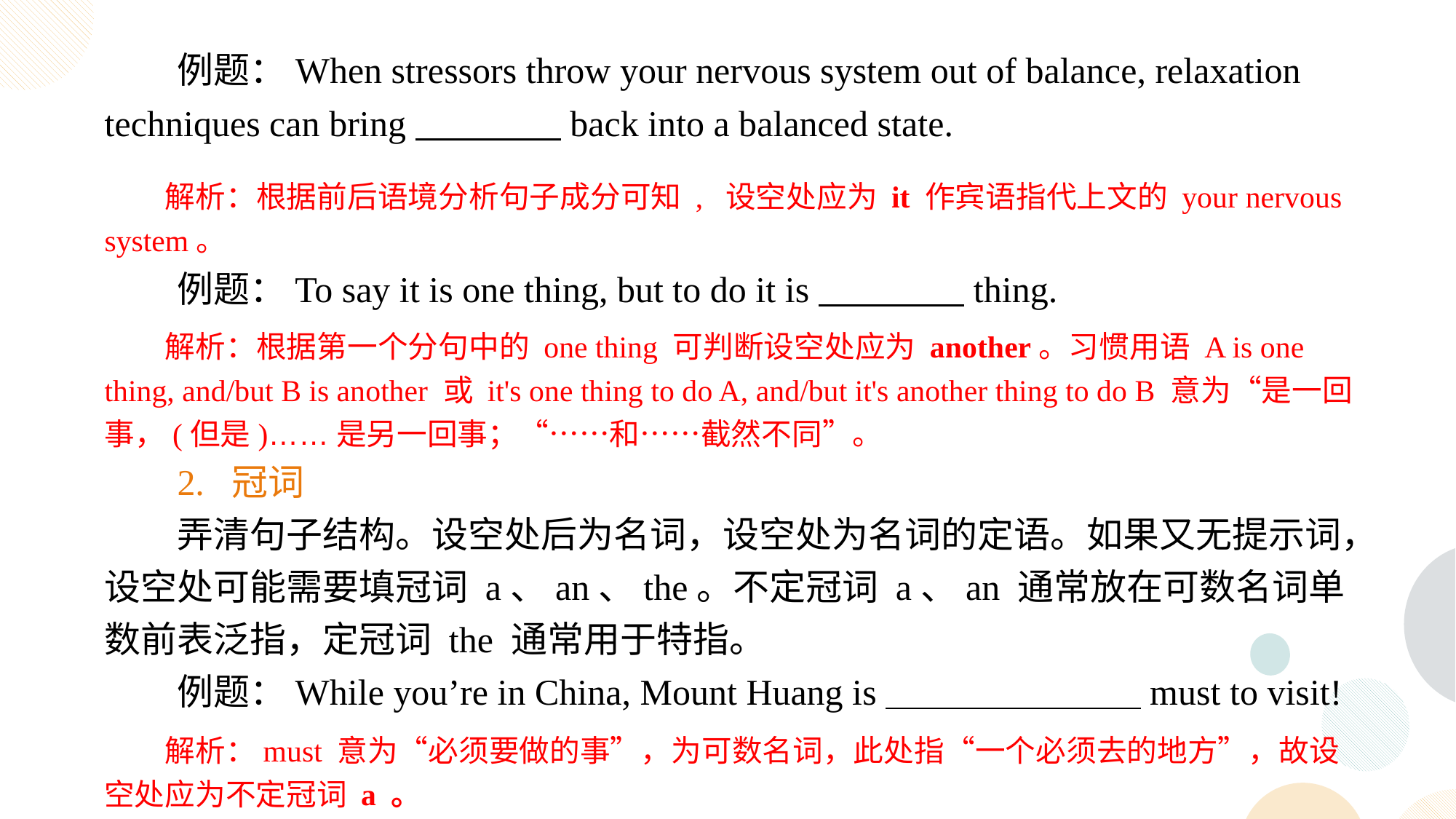

例题：When stressors throw your nervous system out of balance, relaxation techniques can bring                  back into a balanced state.
解析：根据前后语境分析句子成分可知 ,  设空处应为 it 作宾语指代上文的 your nervous system。
例题：To say it is one thing, but to do it is                  thing.
解析：根据第一个分句中的 one thing 可判断设空处应为 another。习惯用语 A is one thing, and/but B is another 或 it's one thing to do A, and/but it's another thing to do B 意为“是一回事，(但是)……是另一回事；“……和……截然不同”。
2.  冠词
弄清句子结构。设空处后为名词，设空处为名词的定语。如果又无提示词，设空处可能需要填冠词 a、an、the。不定冠词 a、an 通常放在可数名词单数前表泛指，定冠词 the 通常用于特指。
例题：While you’re in China, Mount Huang is                              must to visit!

解析：must 意为“必须要做的事”，为可数名词，此处指“一个必须去的地方”，故设空处应为不定冠词 a 。